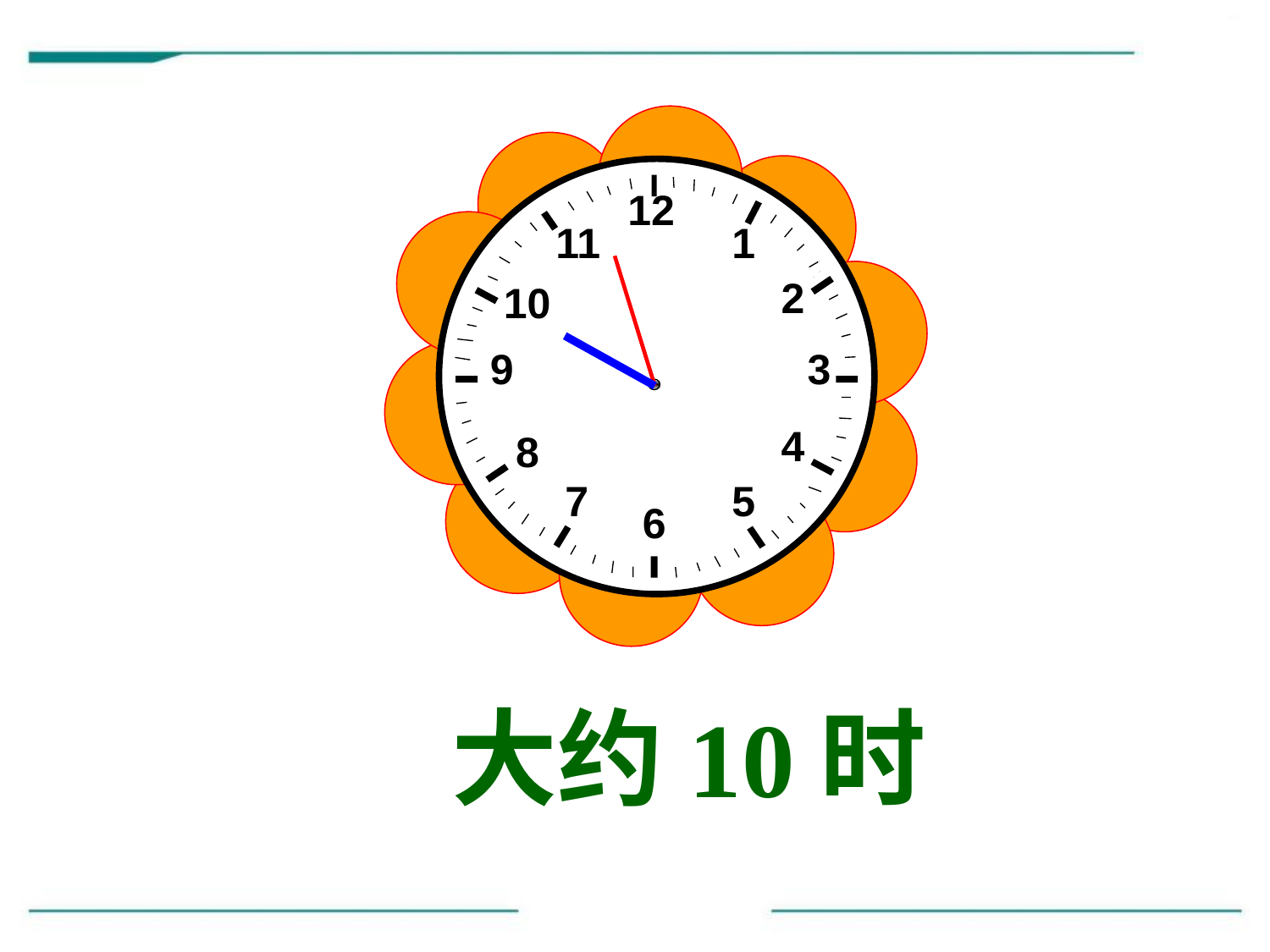

12

11
1

2
10

9
3

4
8

7
5

6

大约10时